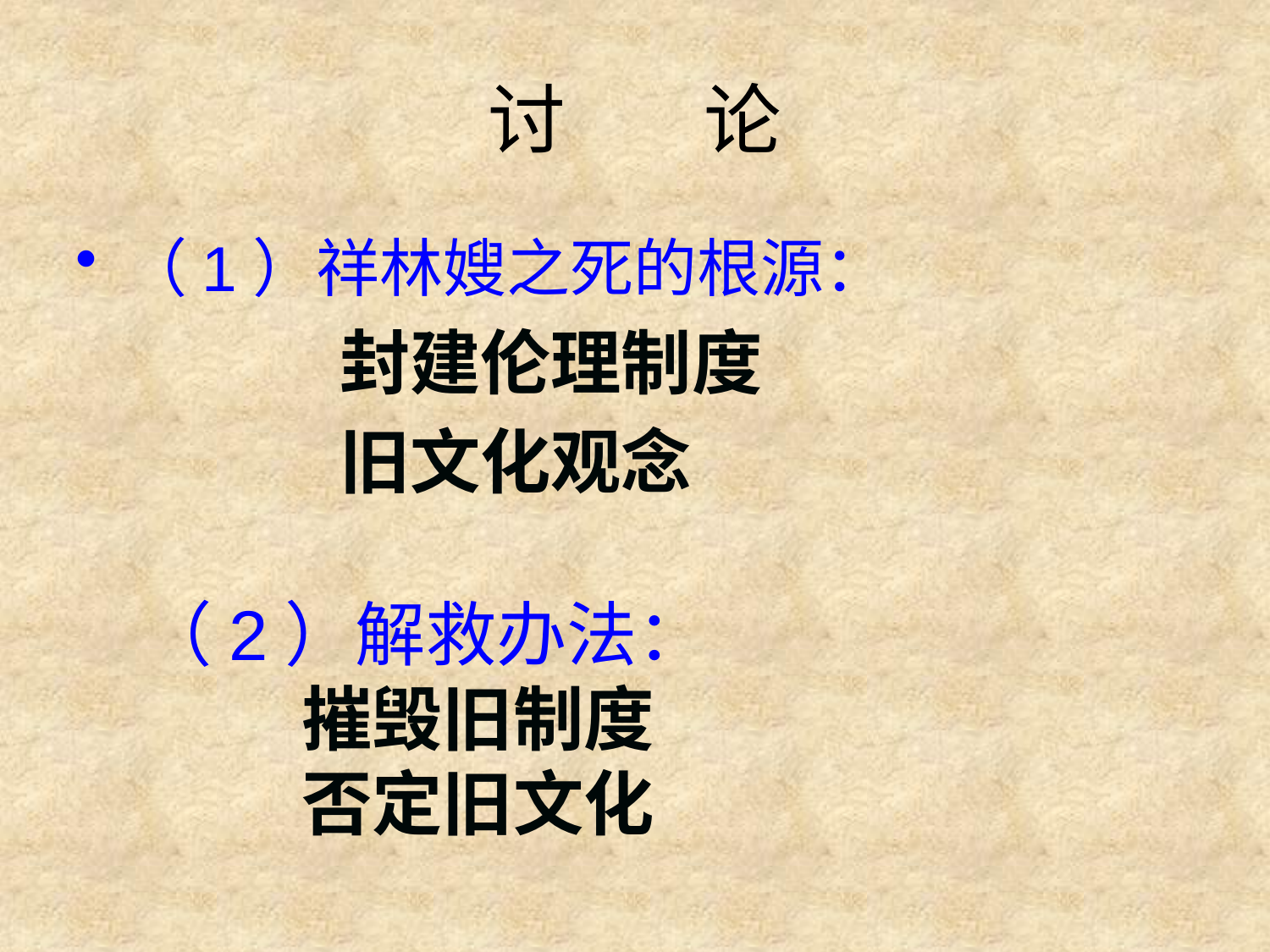

# 讨        论
（1）祥林嫂之死的根源：
		       封建伦理制度
		       旧文化观念
（2）解救办法：
	 摧毁旧制度
	 否定旧文化